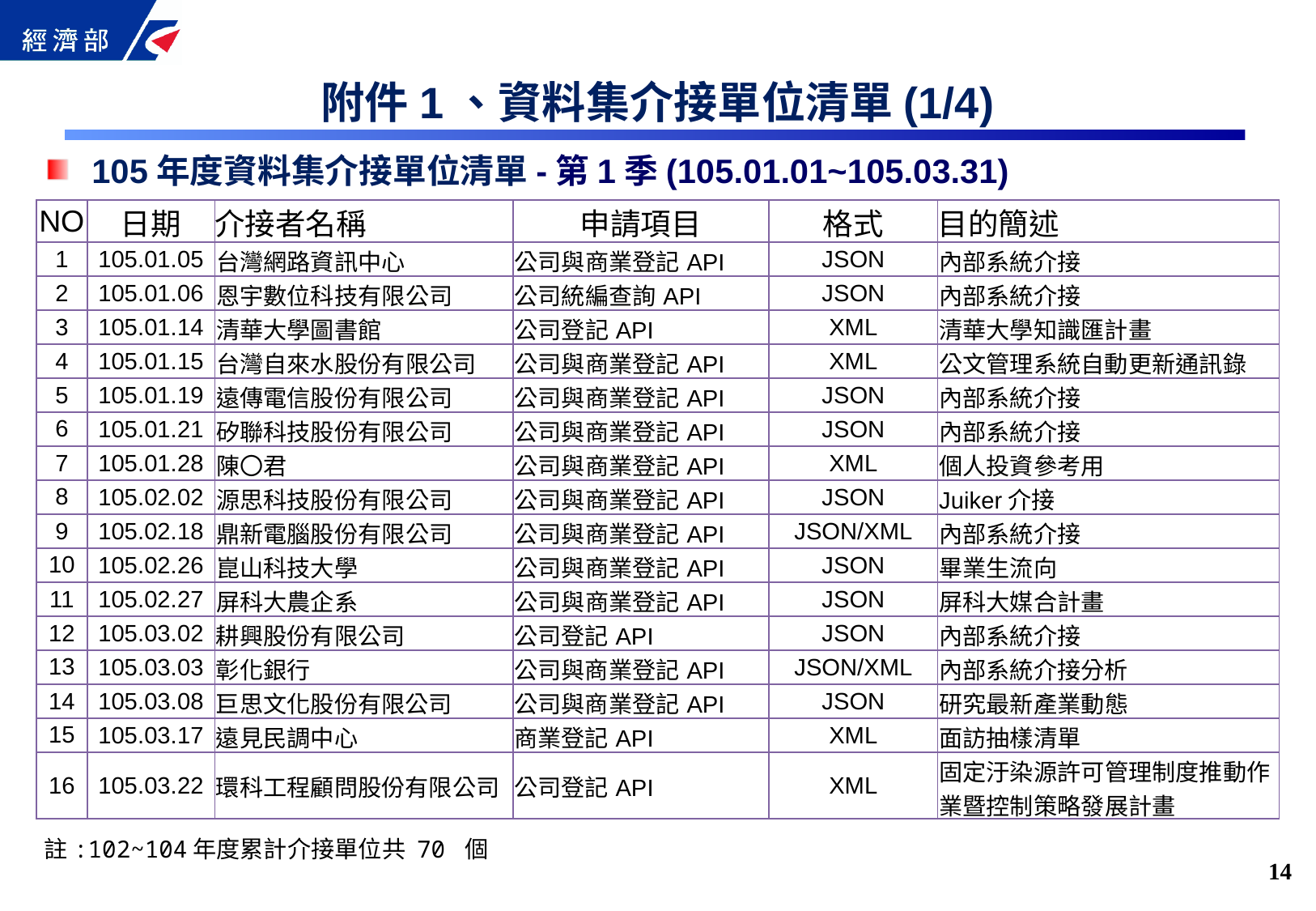

附件1、資料集介接單位清單(1/4)
105年度資料集介接單位清單-第1季(105.01.01~105.03.31)

| NO | 日期 | 介接者名稱 | 申請項目 | 格式 | 目的簡述 |
| --- | --- | --- | --- | --- | --- |
| 1 | 105.01.05 | 台灣網路資訊中心 | 公司與商業登記API | JSON | 內部系統介接 |
| 2 | 105.01.06 | 恩宇數位科技有限公司 | 公司統編查詢API | JSON | 內部系統介接 |
| 3 | 105.01.14 | 清華大學圖書館 | 公司登記API | XML | 清華大學知識匯計畫 |
| 4 | 105.01.15 | 台灣自來水股份有限公司 | 公司與商業登記API | XML | 公文管理系統自動更新通訊錄 |
| 5 | 105.01.19 | 遠傳電信股份有限公司 | 公司與商業登記API | JSON | 內部系統介接 |
| 6 | 105.01.21 | 矽聯科技股份有限公司 | 公司與商業登記API | JSON | 內部系統介接 |
| 7 | 105.01.28 | 陳〇君 | 公司與商業登記API | XML | 個人投資參考用 |
| 8 | 105.02.02 | 源思科技股份有限公司 | 公司與商業登記API | JSON | Juiker介接 |
| 9 | 105.02.18 | 鼎新電腦股份有限公司 | 公司與商業登記API | JSON/XML | 內部系統介接 |
| 10 | 105.02.26 | 崑山科技大學 | 公司與商業登記API | JSON | 畢業生流向 |
| 11 | 105.02.27 | 屏科大農企系 | 公司與商業登記API | JSON | 屏科大媒合計畫 |
| 12 | 105.03.02 | 耕興股份有限公司 | 公司登記API | JSON | 內部系統介接 |
| 13 | 105.03.03 | 彰化銀行 | 公司與商業登記API | JSON/XML | 內部系統介接分析 |
| 14 | 105.03.08 | 巨思文化股份有限公司 | 公司與商業登記API | JSON | 研究最新產業動態 |
| 15 | 105.03.17 | 遠見民調中心 | 商業登記API | XML | 面訪抽樣清單 |
| 16 | 105.03.22 | 環科工程顧問股份有限公司 | 公司登記API | XML | 固定汙染源許可管理制度推動作業暨控制策略發展計畫 |
註:102~104年度累計介接單位共 70 個
14